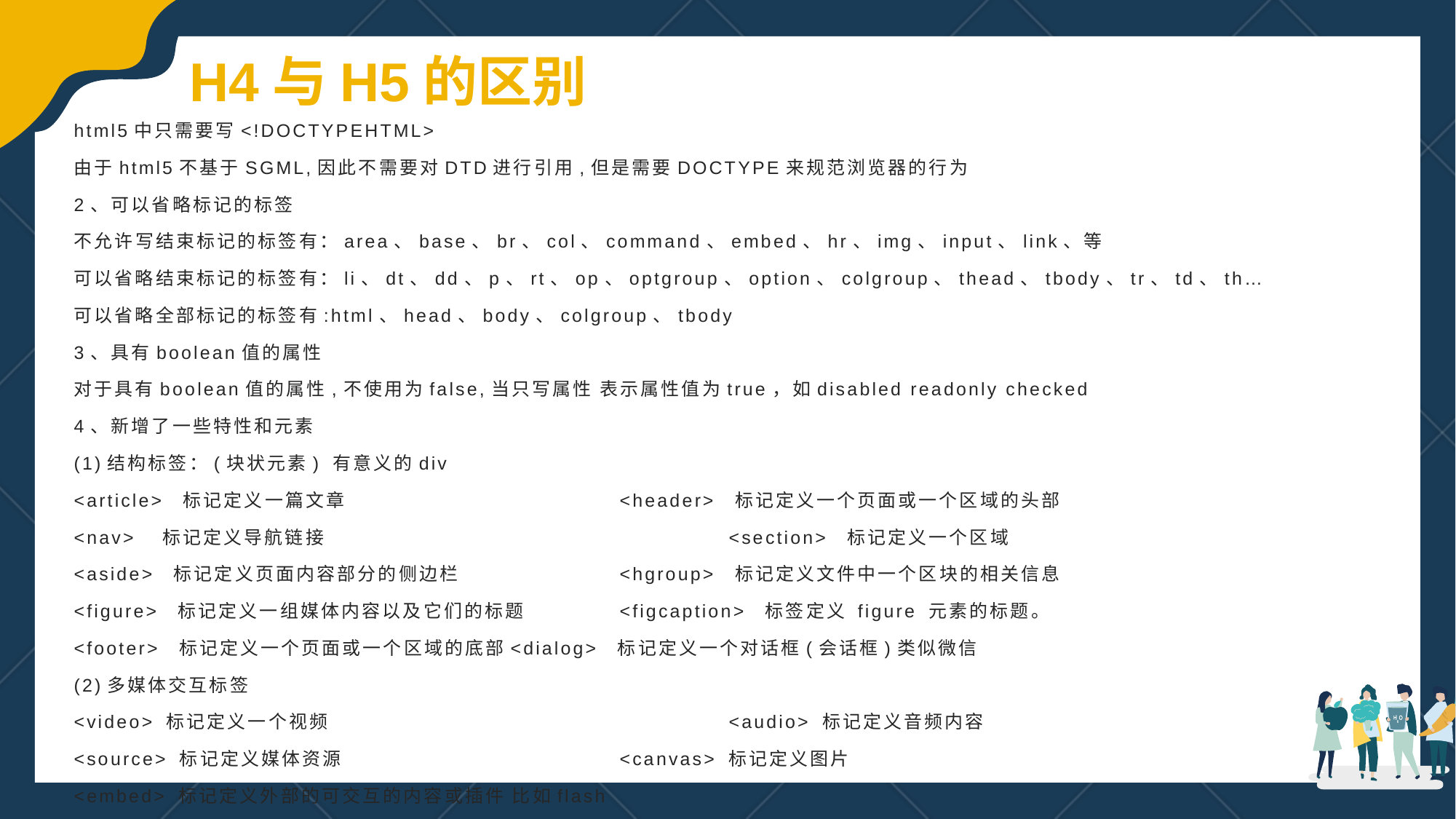

H4与H5的区别
html5中只需要写<!DOCTYPEHTML>
由于html5不基于SGML,因此不需要对DTD进行引用,但是需要DOCTYPE来规范浏览器的行为
2、可以省略标记的标签
不允许写结束标记的标签有：area、base、br、col、command、embed、hr、img、input、link、等
可以省略结束标记的标签有：li、dt、dd、p、rt、op、optgroup、option、colgroup、thead、tbody、tr、td、th…
可以省略全部标记的标签有:html、head、body、colgroup、tbody
3、具有boolean值的属性
对于具有boolean值的属性,不使用为false,当只写属性 表示属性值为true，如disabled readonly checked
4、新增了一些特性和元素
(1)结构标签：(块状元素) 有意义的div
<article>  标记定义一篇文章                     		<header>  标记定义一个页面或一个区域的头部
<nav>   标记定义导航链接				<section>  标记定义一个区域
<aside>  标记定义页面内容部分的侧边栏		<hgroup>  标记定义文件中一个区块的相关信息
<figure>  标记定义一组媒体内容以及它们的标题 	<figcaption>  标签定义 figure 元素的标题。
<footer>  标记定义一个页面或一个区域的底部	<dialog>  标记定义一个对话框(会话框)类似微信
(2)多媒体交互标签
<video> 标记定义一个视频				<audio> 标记定义音频内容
<source> 标记定义媒体资源			<canvas> 标记定义图片
<embed> 标记定义外部的可交互的内容或插件 比如flash